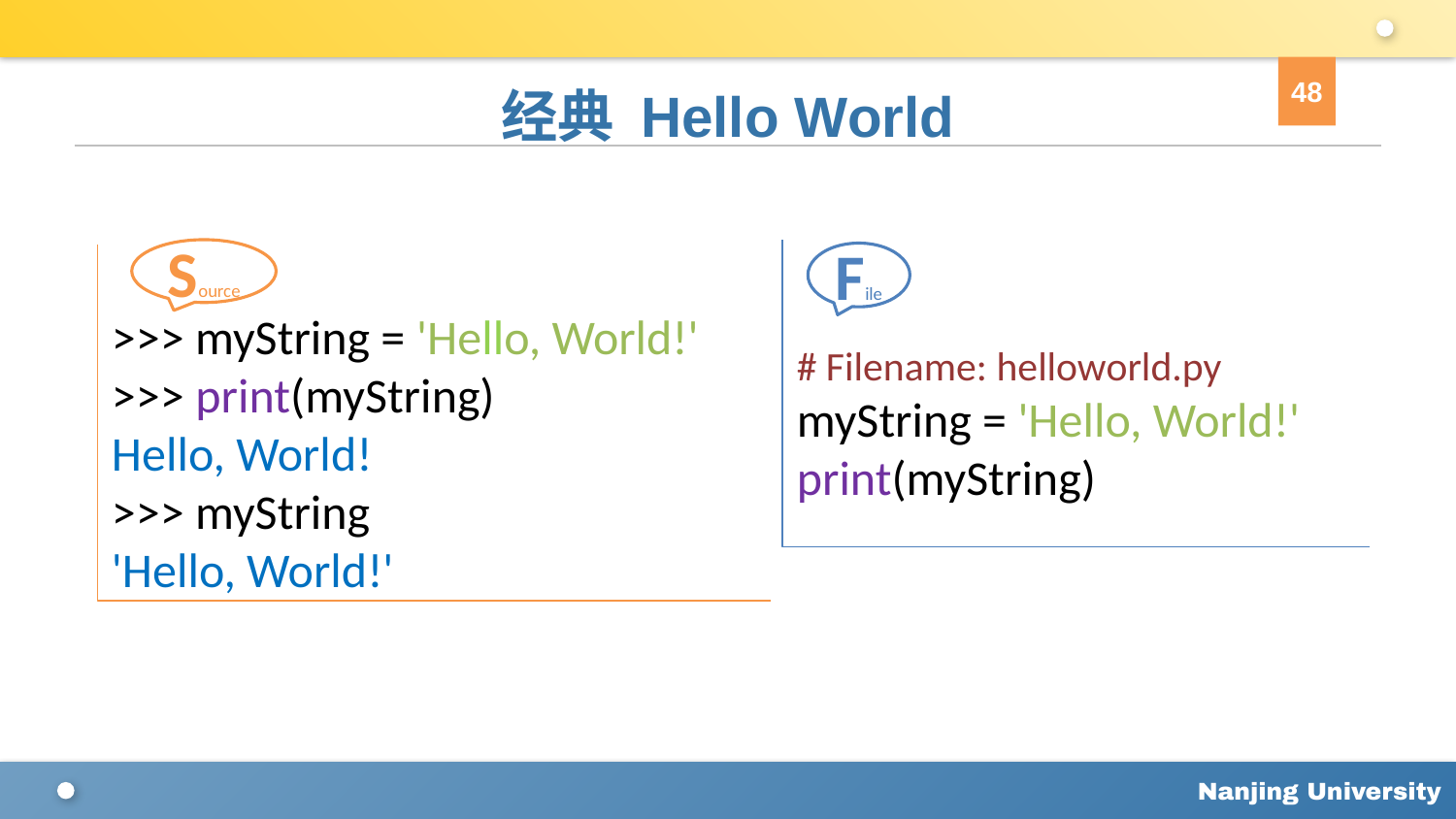

48
# 经典 Hello World
Source

>>> myString = 'Hello, World!'
>>> print(myString)
Hello, World!
>>> myString
'Hello, World!'

# Filename: helloworld.py
myString = 'Hello, World!'
print(myString)
File